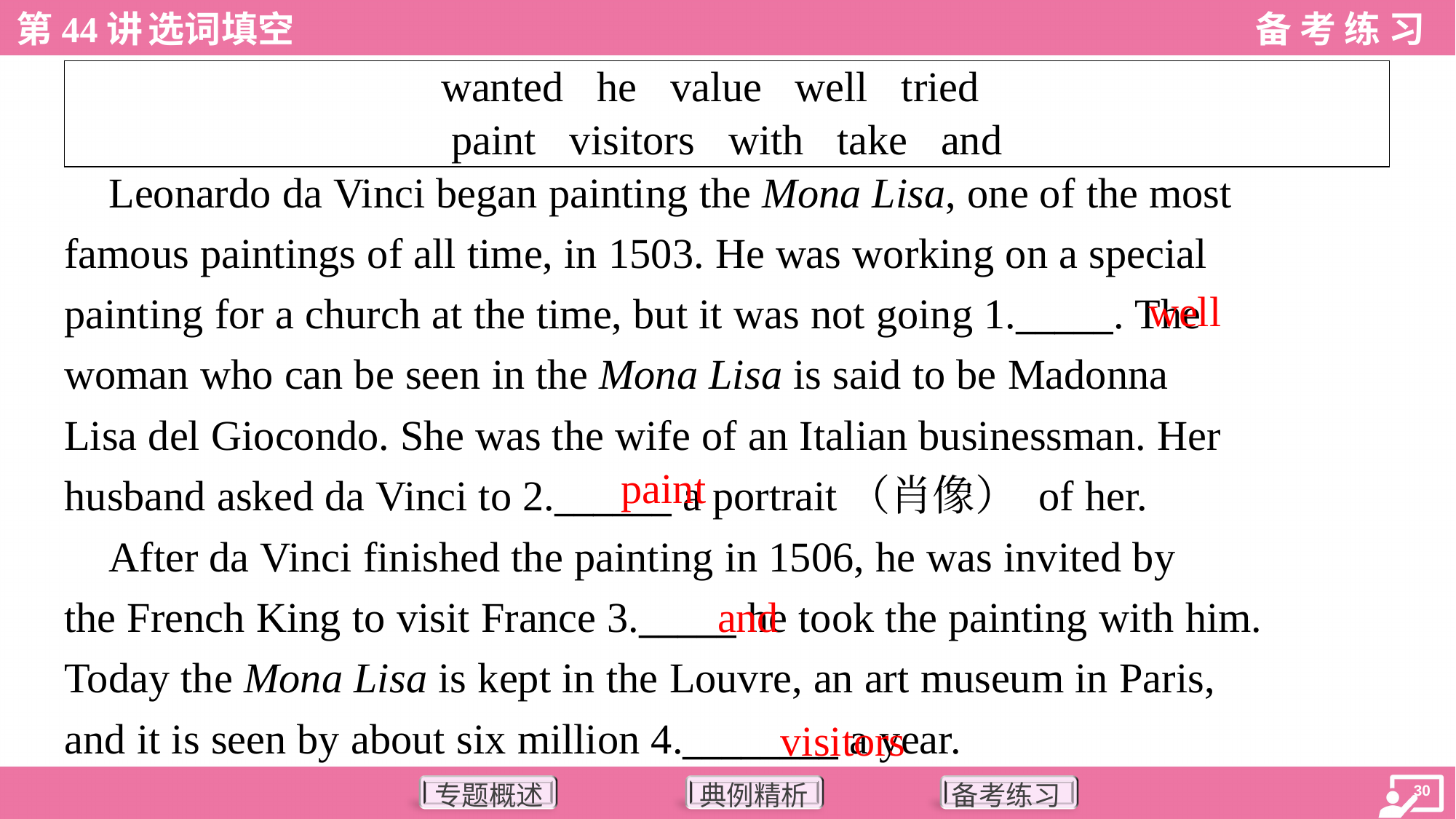

| wanted he value well tried paint visitors with take and |
| --- |
    Leonardo da Vinci began painting the Mona Lisa, one of the most
famous paintings of all time, in 1503. He was working on a special
painting for a church at the time, but it was not going 1._____. The
woman who can be seen in the Mona Lisa is said to be Madonna
Lisa del Giocondo. She was the wife of an Italian businessman. Her
husband asked da Vinci to 2.______ a portrait（肖像） of her.
    After da Vinci finished the painting in 1506, he was invited by
the French King to visit France 3._____ he took the painting with him.
Today the Mona Lisa is kept in the Louvre, an art museum in Paris,
and it is seen by about six million 4.________ a year.
well
paint

and
visitors